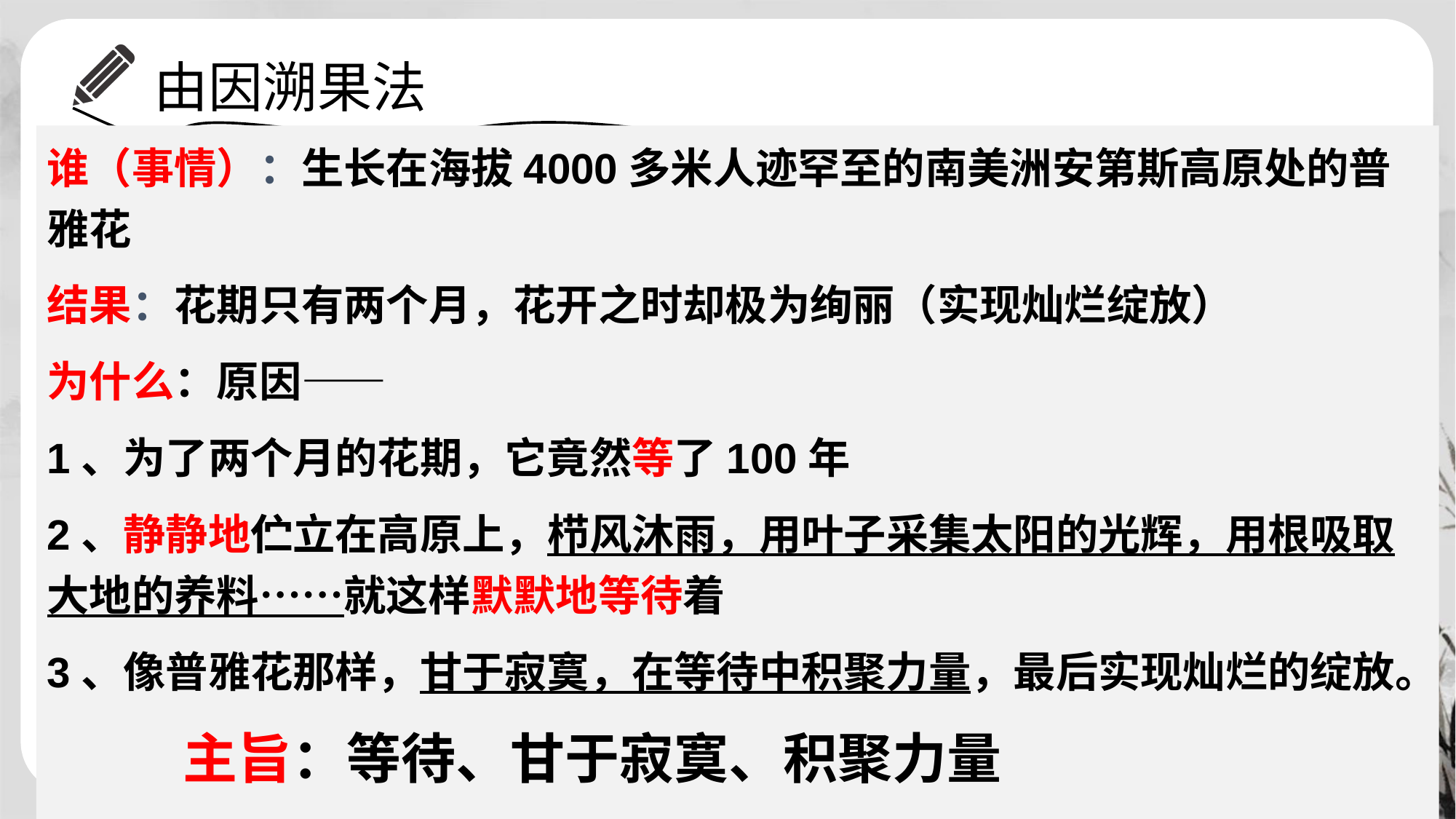

# 由因溯果法
谁（事情）：生长在海拔4000多米人迹罕至的南美洲安第斯高原处的普雅花
结果：花期只有两个月，花开之时却极为绚丽（实现灿烂绽放）
为什么：原因——
1、为了两个月的花期，它竟然等了100年
2、静静地伫立在高原上，栉风沐雨，用叶子采集太阳的光辉，用根吸取大地的养料……就这样默默地等待着
3、像普雅花那样，甘于寂寞，在等待中积聚力量，最后实现灿烂的绽放。
             主旨：等待、甘于寂寞、积聚力量